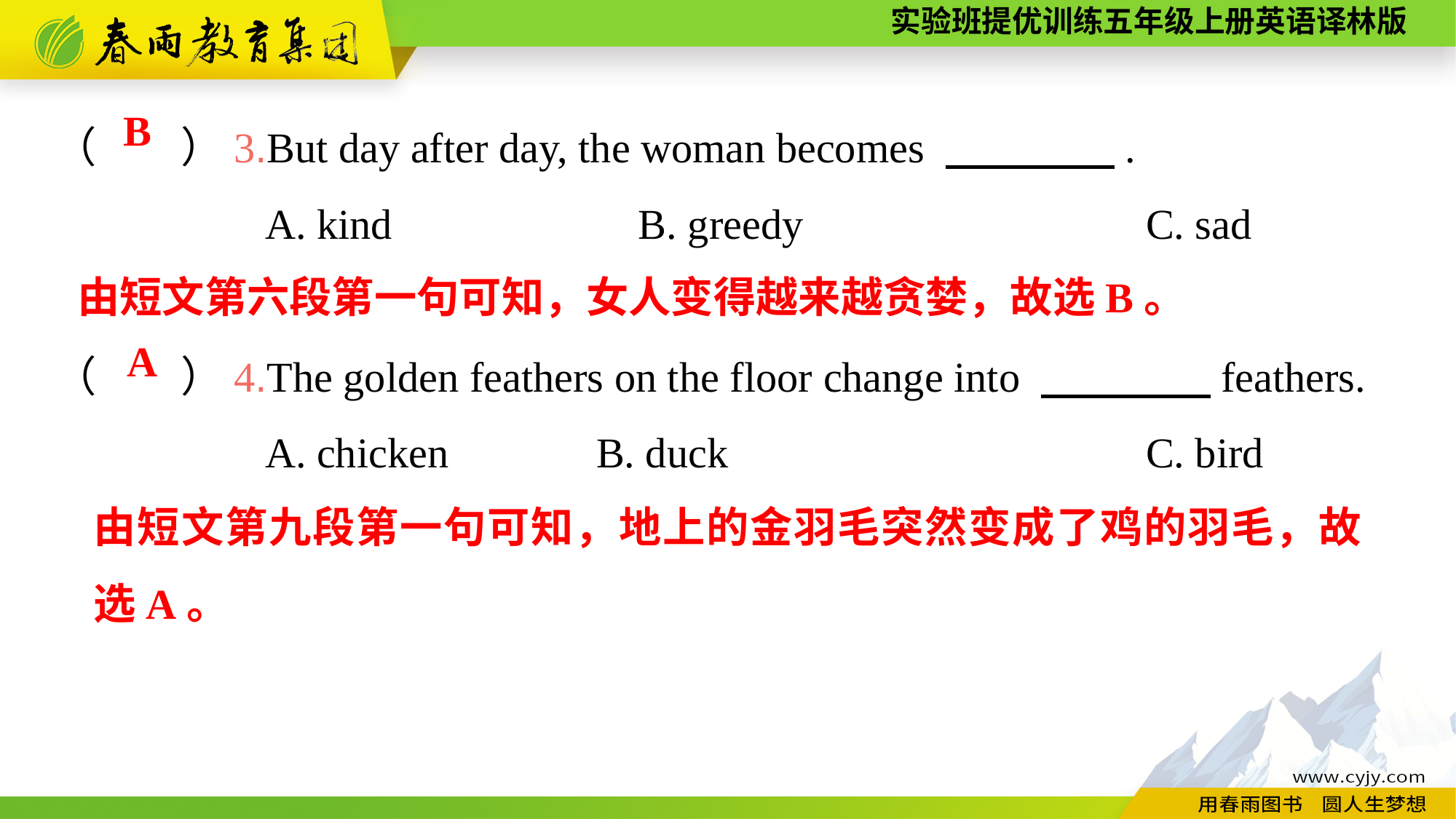

（　　）3.But day after day, the woman becomes 　　　　.
                    A. kind	              B. greedy				C. sad

（　　）4.The golden feathers on the floor change into 　　　　feathers.
                    A. chicken              B. duck				C. bird
B
由短文第六段第一句可知，女人变得越来越贪婪，故选B。
A
由短文第九段第一句可知，地上的金羽毛突然变成了鸡的羽毛，故选A。